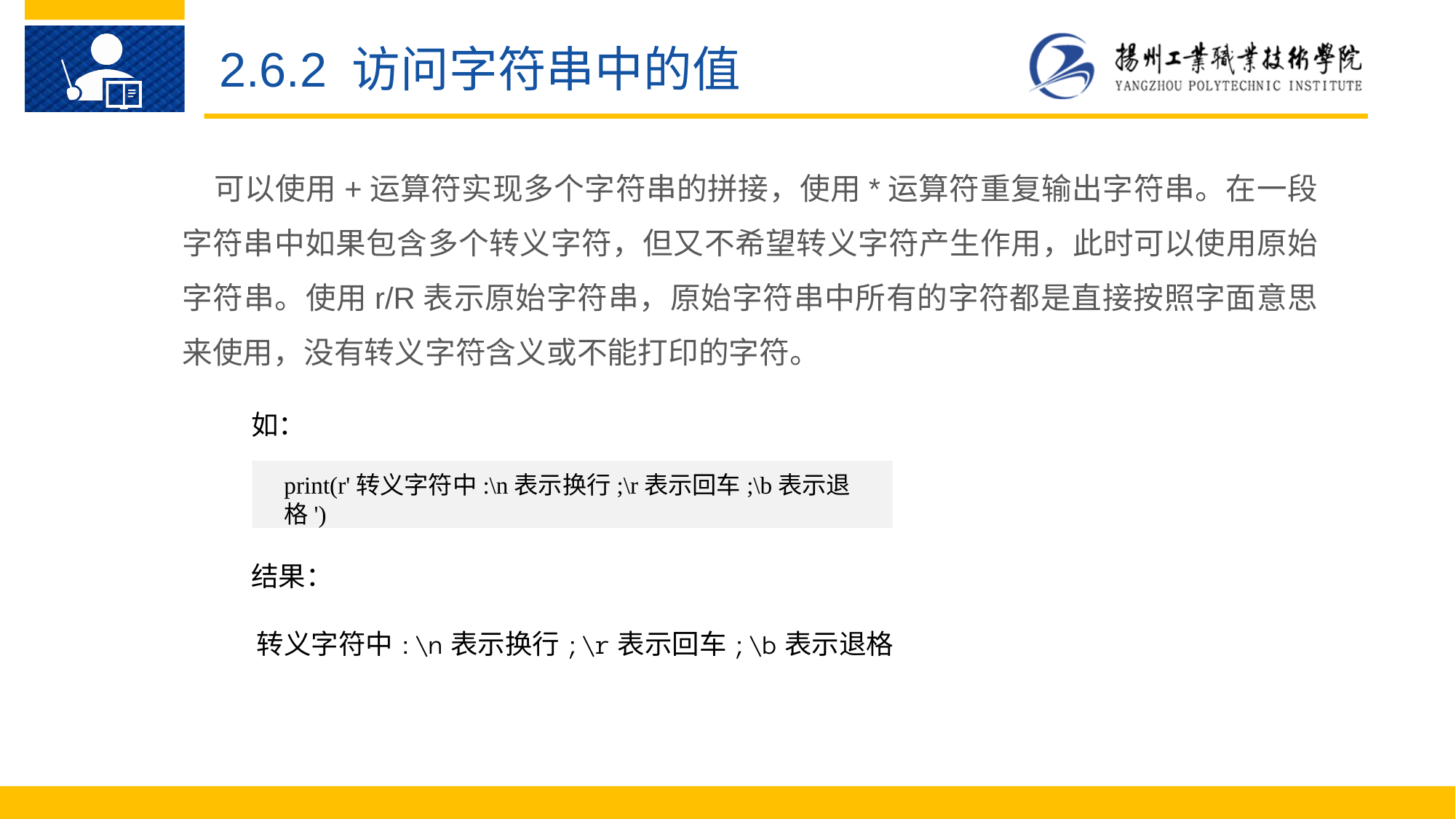

2.6.2 访问字符串中的值
可以使用+运算符实现多个字符串的拼接，使用*运算符重复输出字符串。在一段字符串中如果包含多个转义字符，但又不希望转义字符产生作用，此时可以使用原始字符串。使用r/R表示原始字符串，原始字符串中所有的字符都是直接按照字面意思来使用，没有转义字符含义或不能打印的字符。
如：
print(r'转义字符中:\n表示换行;\r表示回车;\b表示退格')
结果：
转义字符中:\n表示换行;\r表示回车;\b表示退格